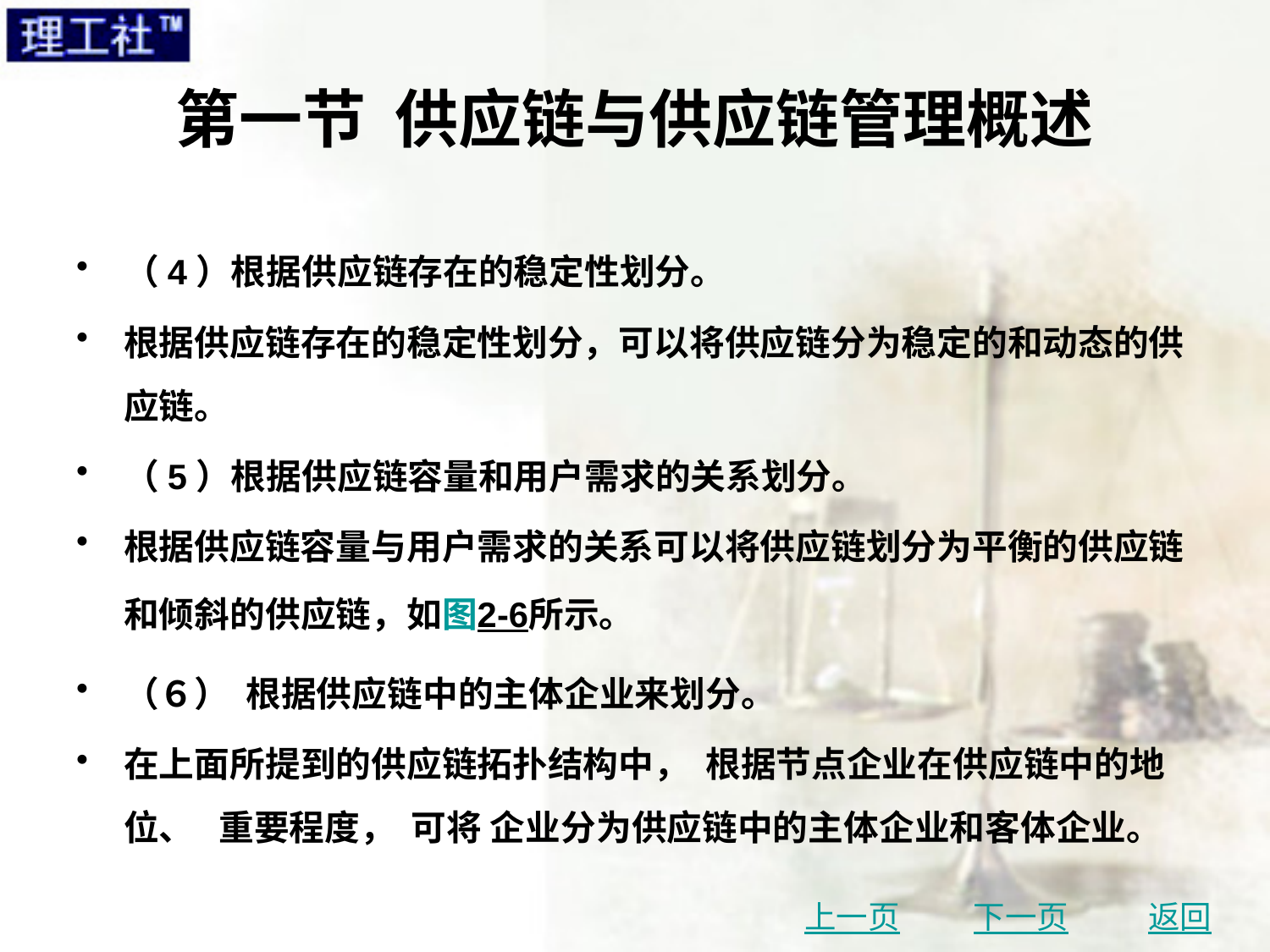

# 第一节  供应链与供应链管理概述
（4）根据供应链存在的稳定性划分。
根据供应链存在的稳定性划分，可以将供应链分为稳定的和动态的供应链。
（5）根据供应链容量和用户需求的关系划分。
根据供应链容量与用户需求的关系可以将供应链划分为平衡的供应链和倾斜的供应链，如图2-6所示。
（６）  根据供应链中的主体企业来划分。
在上面所提到的供应链拓扑结构中，  根据节点企业在供应链中的地位、   重要程度，  可将 企业分为供应链中的主体企业和客体企业。
上一页
下一页
返回